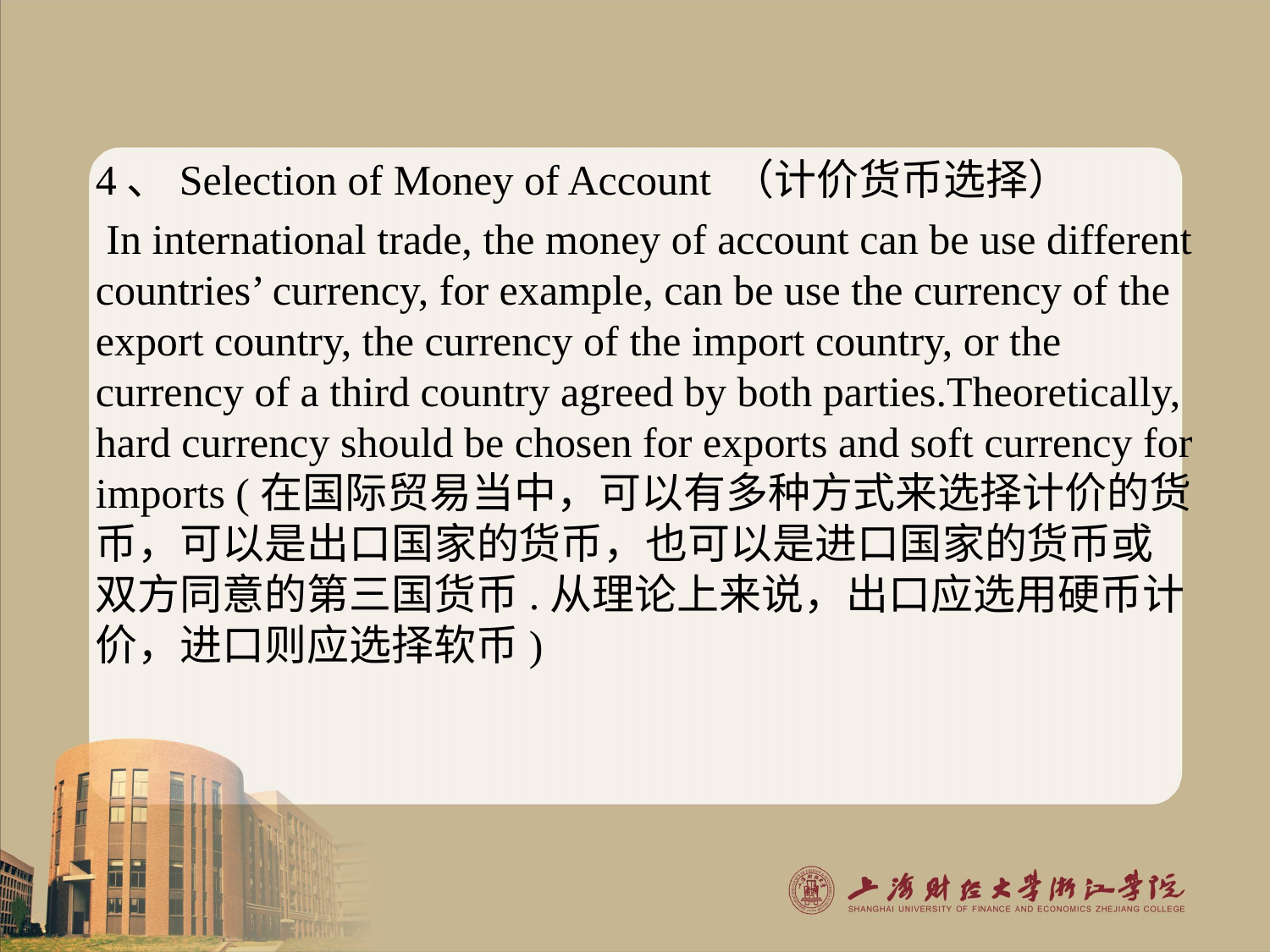

#
4、Selection of Money of Account （计价货币选择）
 In international trade, the money of account can be use different countries’ currency, for example, can be use the currency of the export country, the currency of the import country, or the currency of a third country agreed by both parties.Theoretically, hard currency should be chosen for exports and soft currency for imports (在国际贸易当中，可以有多种方式来选择计价的货币，可以是出口国家的货币，也可以是进口国家的货币或双方同意的第三国货币.从理论上来说，出口应选用硬币计价，进口则应选择软币)